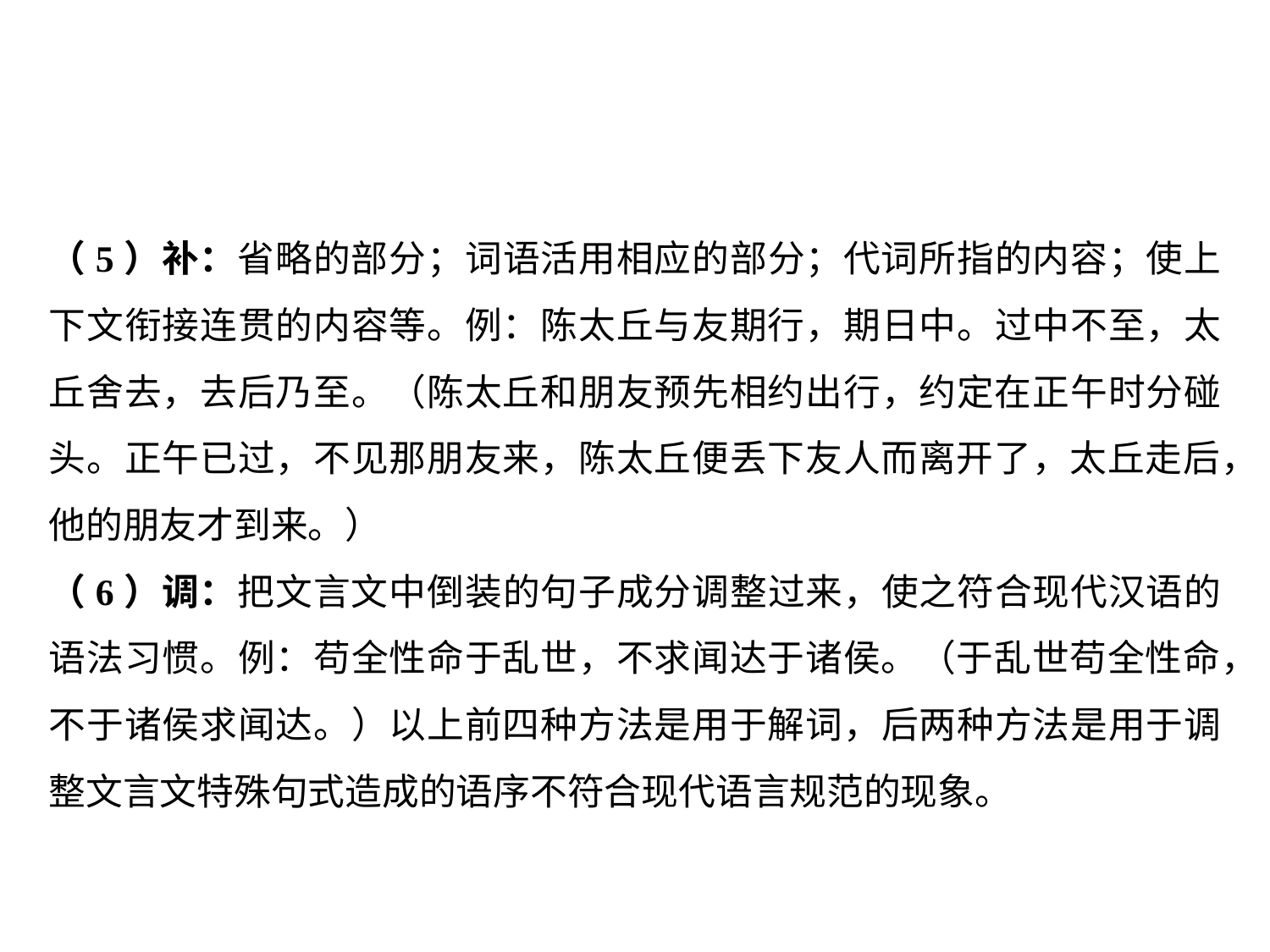

（5）补：省略的部分；词语活用相应的部分；代词所指的内容；使上下文衔接连贯的内容等。例：陈太丘与友期行，期日中。过中不至，太丘舍去，去后乃至。（陈太丘和朋友预先相约出行，约定在正午时分碰头。正午已过，不见那朋友来，陈太丘便丢下友人而离开了，太丘走后，他的朋友才到来。）
（6）调：把文言文中倒装的句子成分调整过来，使之符合现代汉语的语法习惯。例：苟全性命于乱世，不求闻达于诸侯。（于乱世苟全性命，不于诸侯求闻达。）以上前四种方法是用于解词，后两种方法是用于调整文言文特殊句式造成的语序不符合现代语言规范的现象。